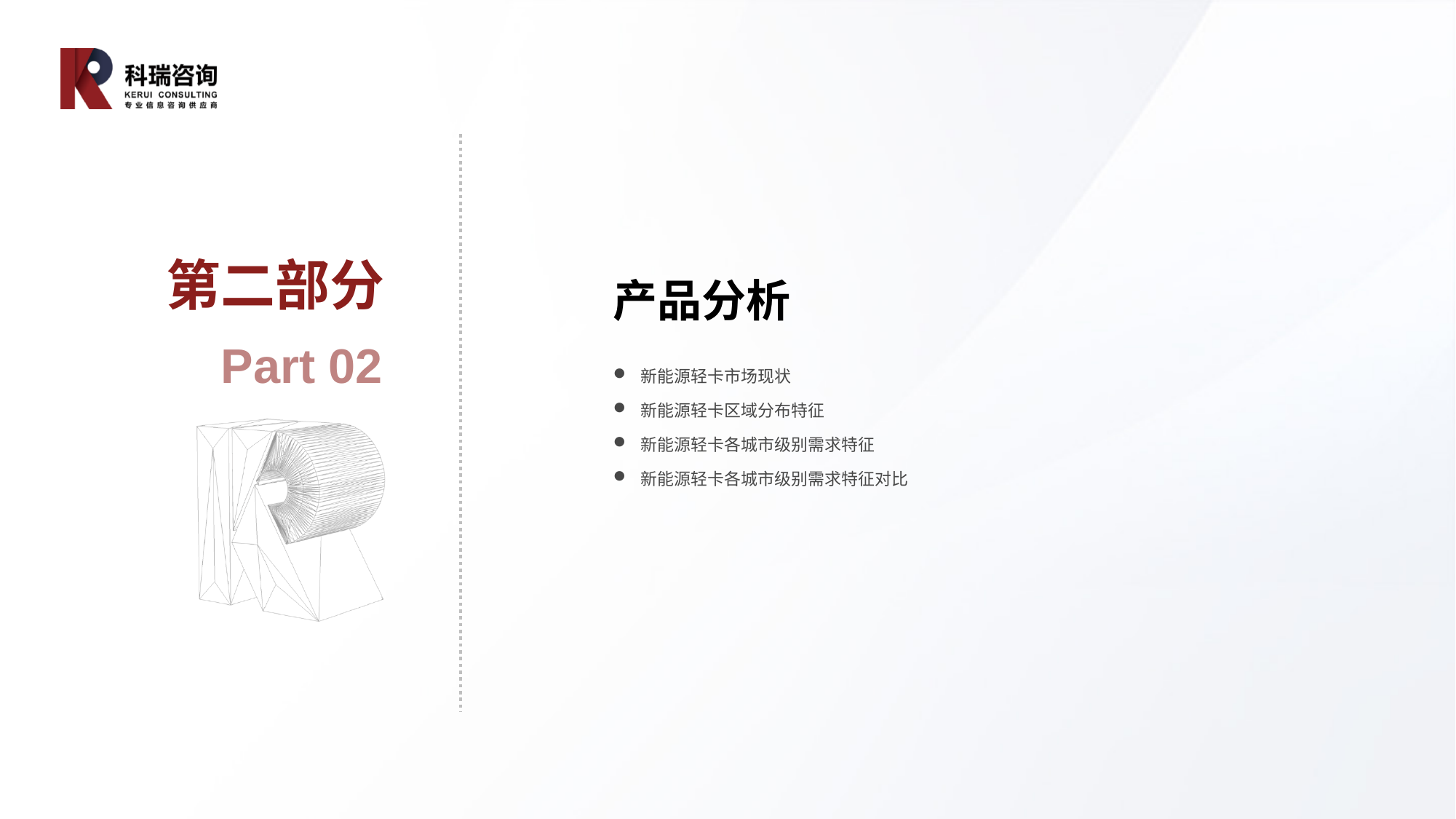

第二部分
产品分析
Part 02
新能源轻卡市场现状
新能源轻卡区域分布特征
新能源轻卡各城市级别需求特征
新能源轻卡各城市级别需求特征对比